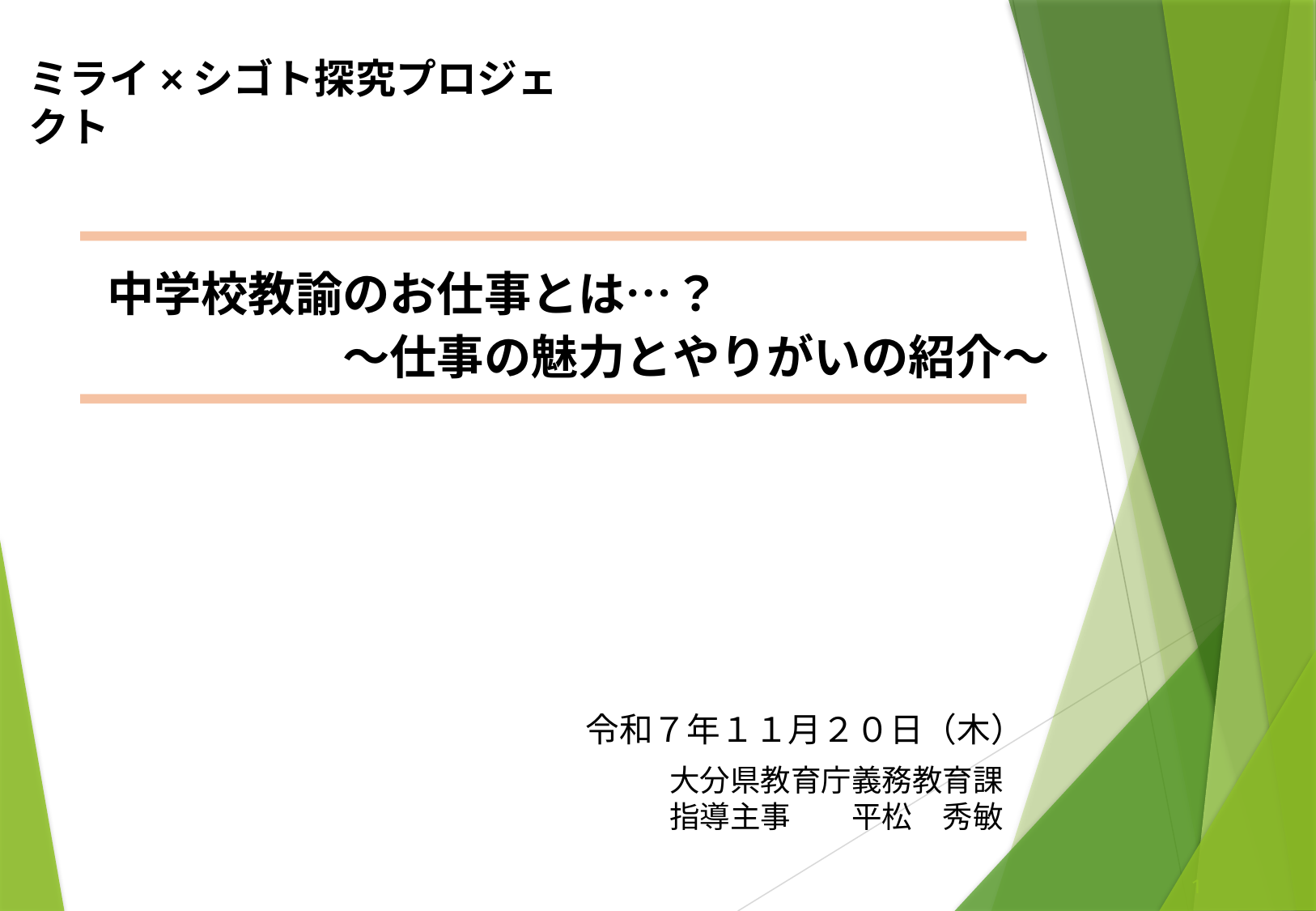

ミライ×シゴト探究プロジェクト

中学校教諭のお仕事とは…？
　　　　　～仕事の魅力とやりがいの紹介～

令和７年１１月２０日（木）
大分県教育庁義務教育課
指導主事　　平松　秀敏
1